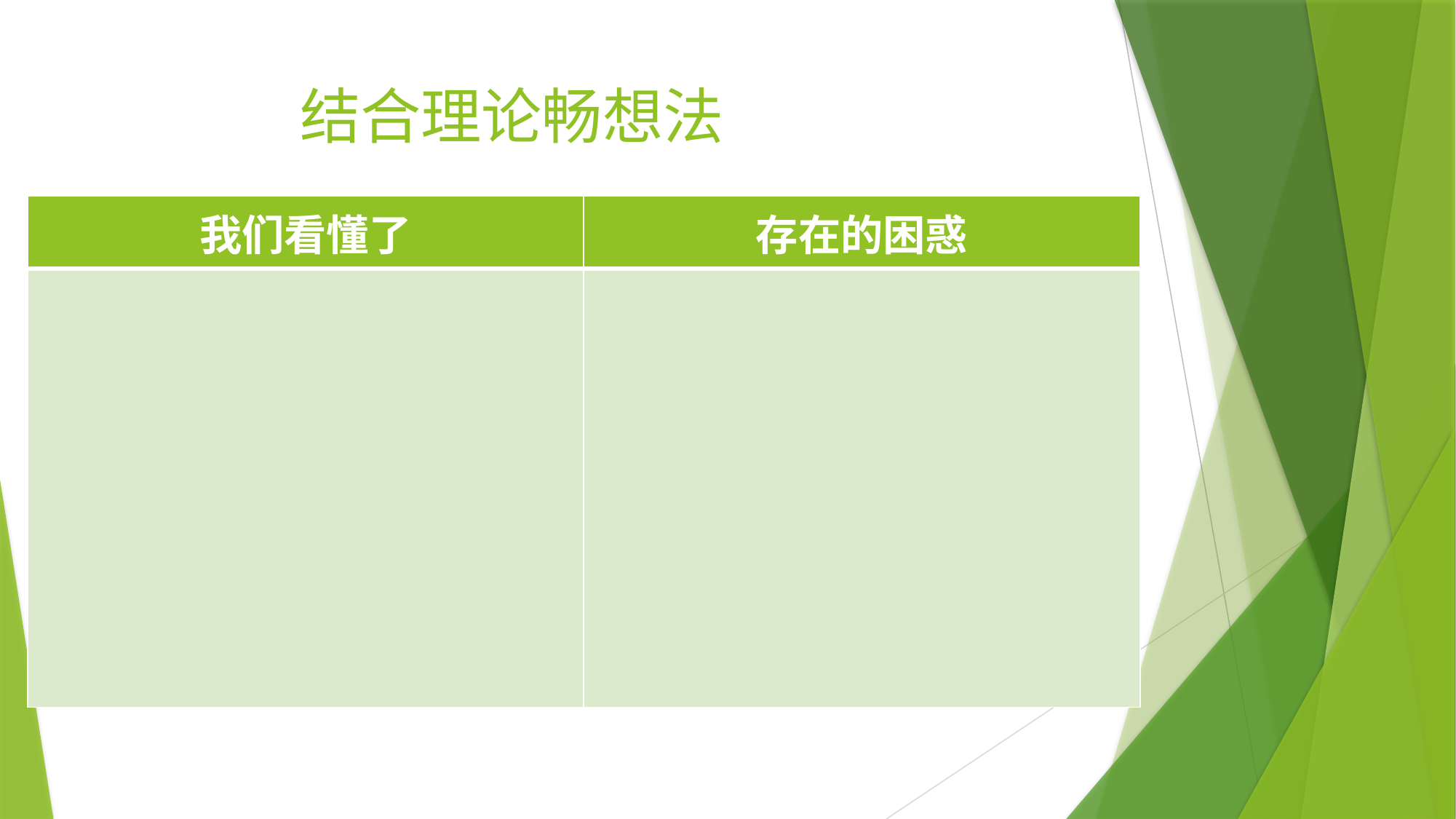

# 结合理论畅想法
| 我们看懂了 | 存在的困惑 |
| --- | --- |
|  |  |